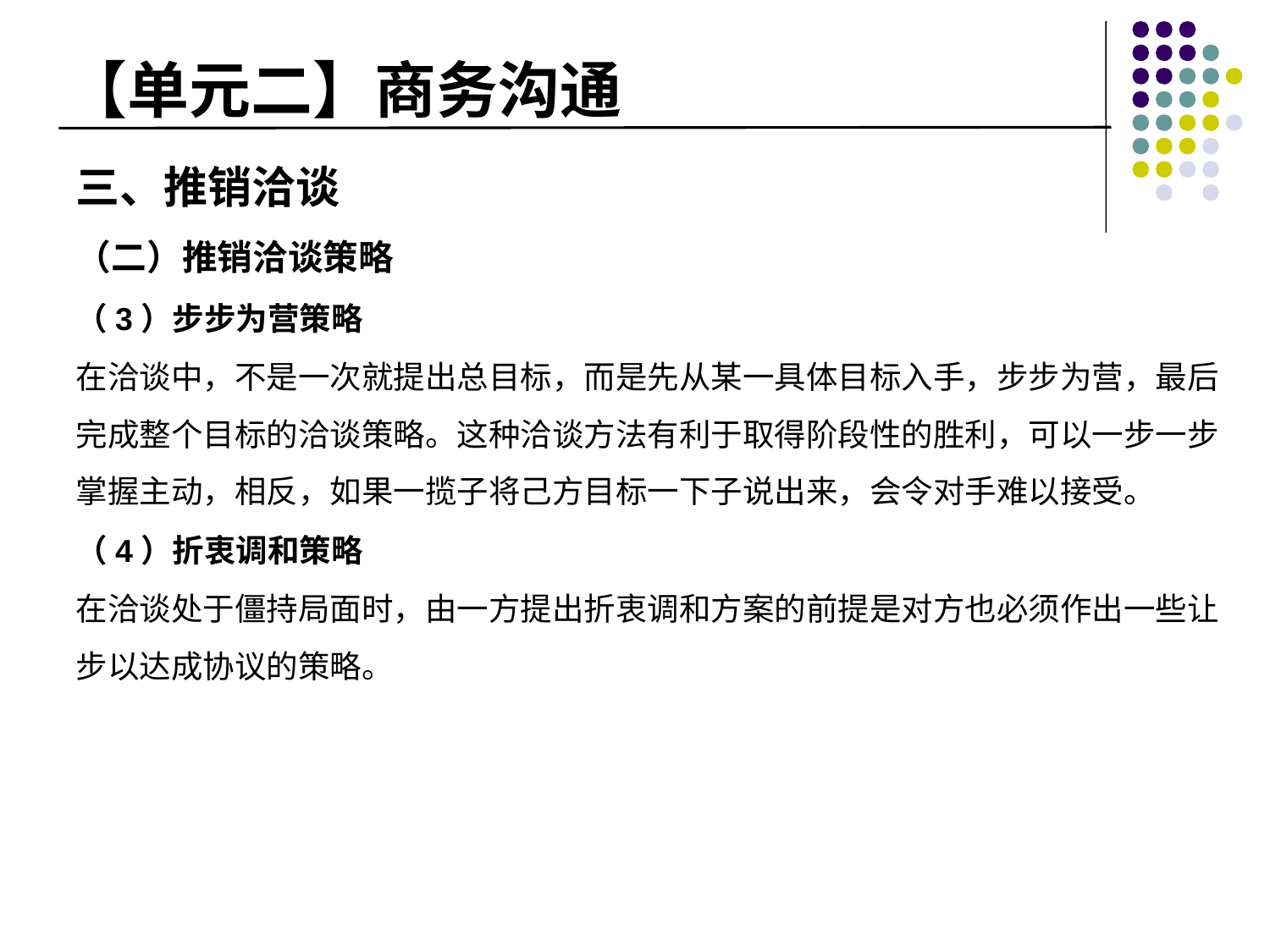

# 【单元二】商务沟通
三、推销洽谈
（二）推销洽谈策略
（3）步步为营策略
在洽谈中，不是一次就提出总目标，而是先从某一具体目标入手，步步为营，最后完成整个目标的洽谈策略。这种洽谈方法有利于取得阶段性的胜利，可以一步一步掌握主动，相反，如果一揽子将己方目标一下子说出来，会令对手难以接受。
（4）折衷调和策略
在洽谈处于僵持局面时，由一方提出折衷调和方案的前提是对方也必须作出一些让步以达成协议的策略。